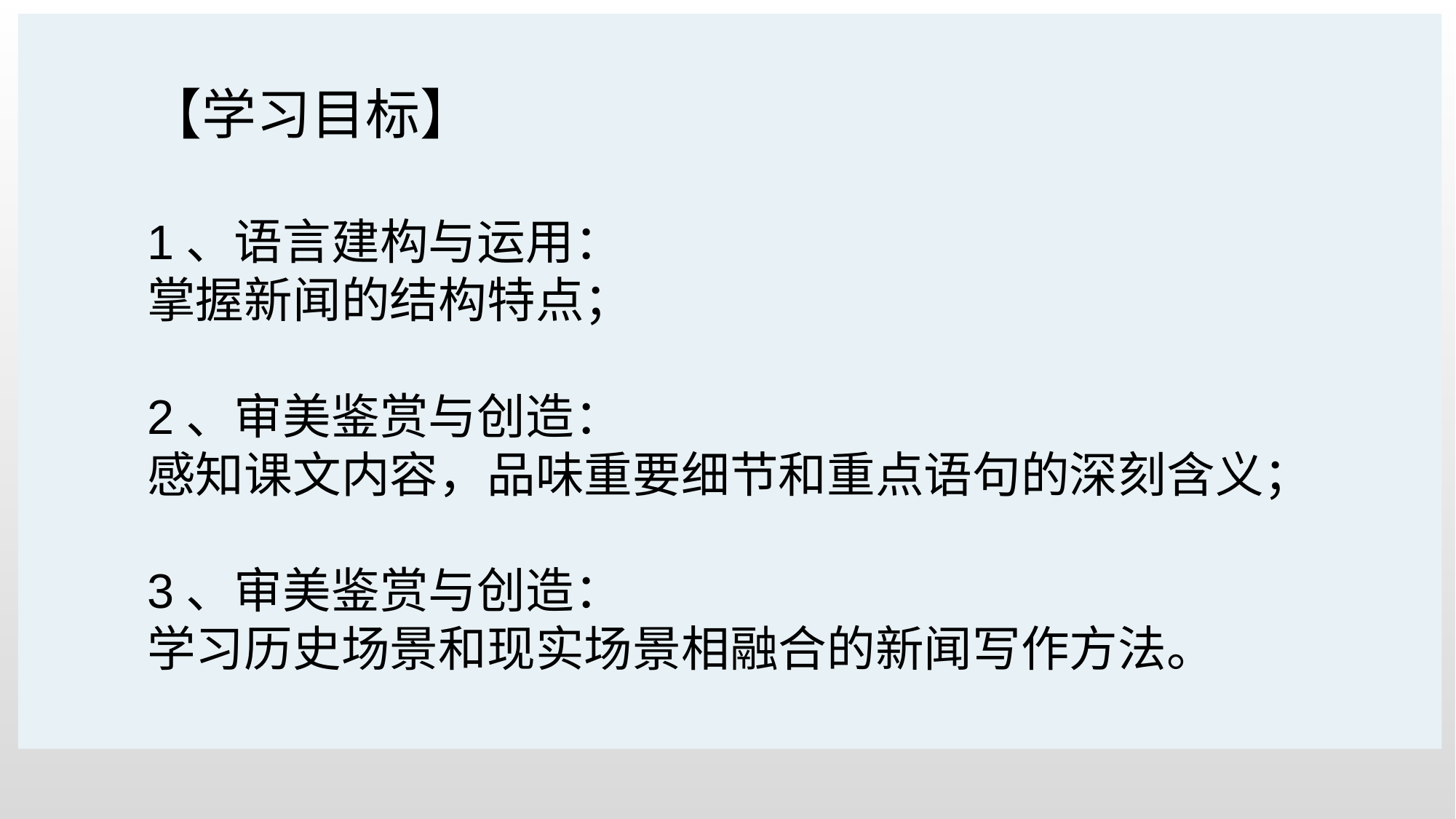

【学习目标】

1、语言建构与运用：
掌握新闻的结构特点；

2、审美鉴赏与创造：
感知课文内容，品味重要细节和重点语句的深刻含义；

3、审美鉴赏与创造：
学习历史场景和现实场景相融合的新闻写作方法。